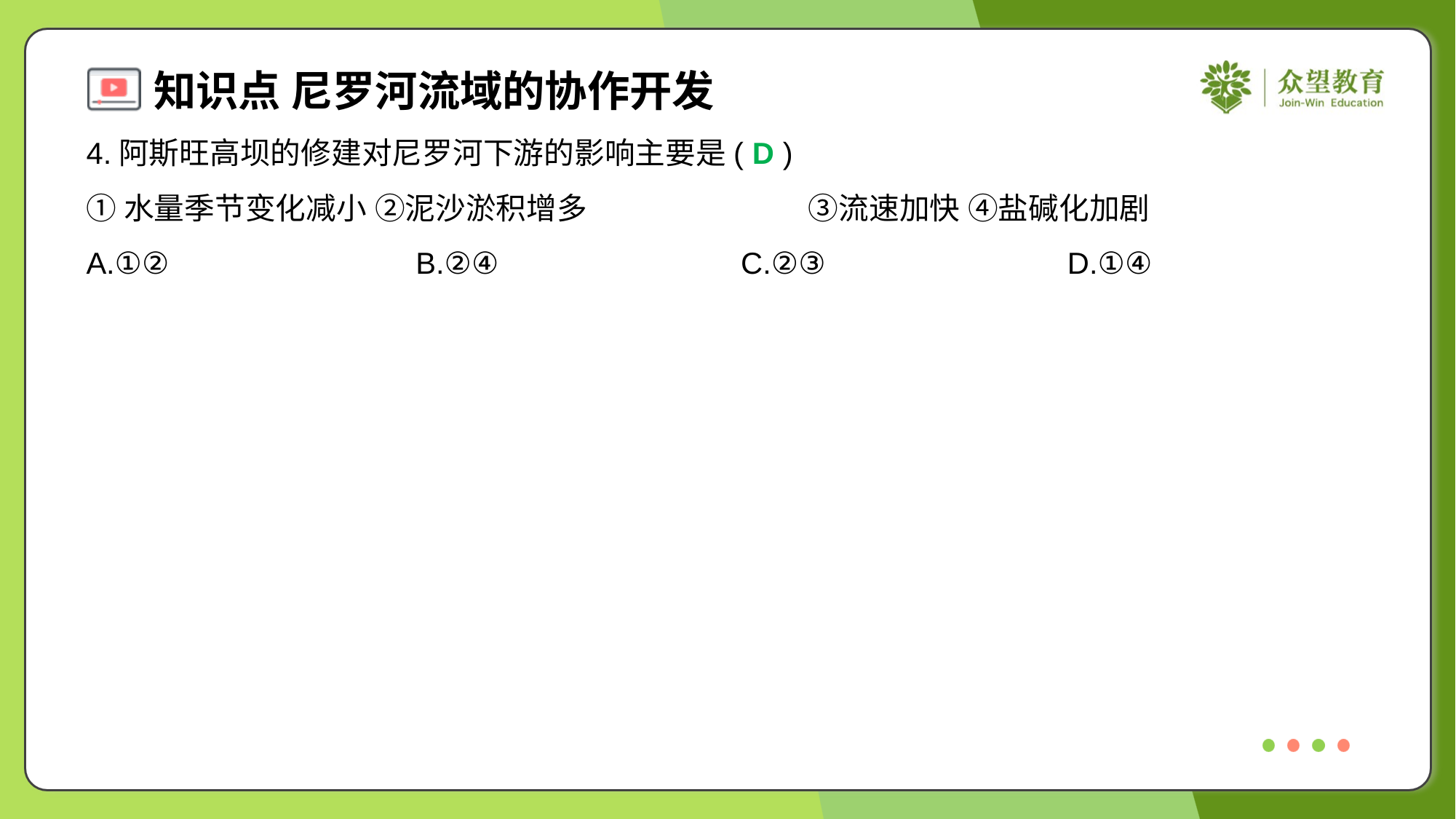

4.阿斯旺高坝的修建对尼罗河下游的影响主要是(     )
D
①水量季节变化减小 ②泥沙淤积增多	③流速加快 ④盐碱化加剧
A.①②	B.②④	C.②③	D.①④